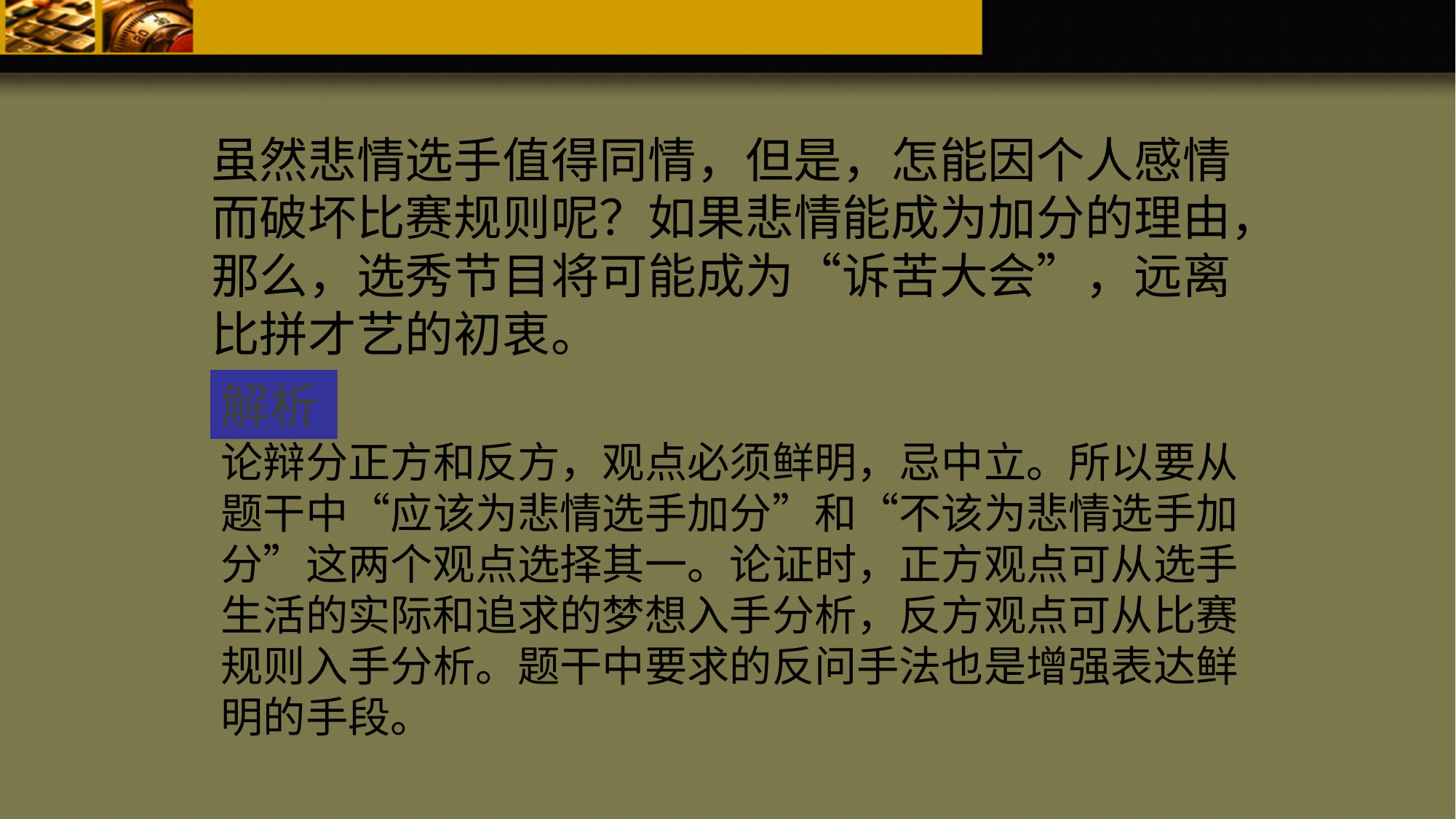

虽然悲情选手值得同情，但是，怎能因个人感情而破坏比赛规则呢？如果悲情能成为加分的理由，那么，选秀节目将可能成为“诉苦大会”，远离比拼才艺的初衷。
解析
论辩分正方和反方，观点必须鲜明，忌中立。所以要从题干中“应该为悲情选手加分”和“不该为悲情选手加分”这两个观点选择其一。论证时，正方观点可从选手生活的实际和追求的梦想入手分析，反方观点可从比赛规则入手分析。题干中要求的反问手法也是增强表达鲜明的手段。